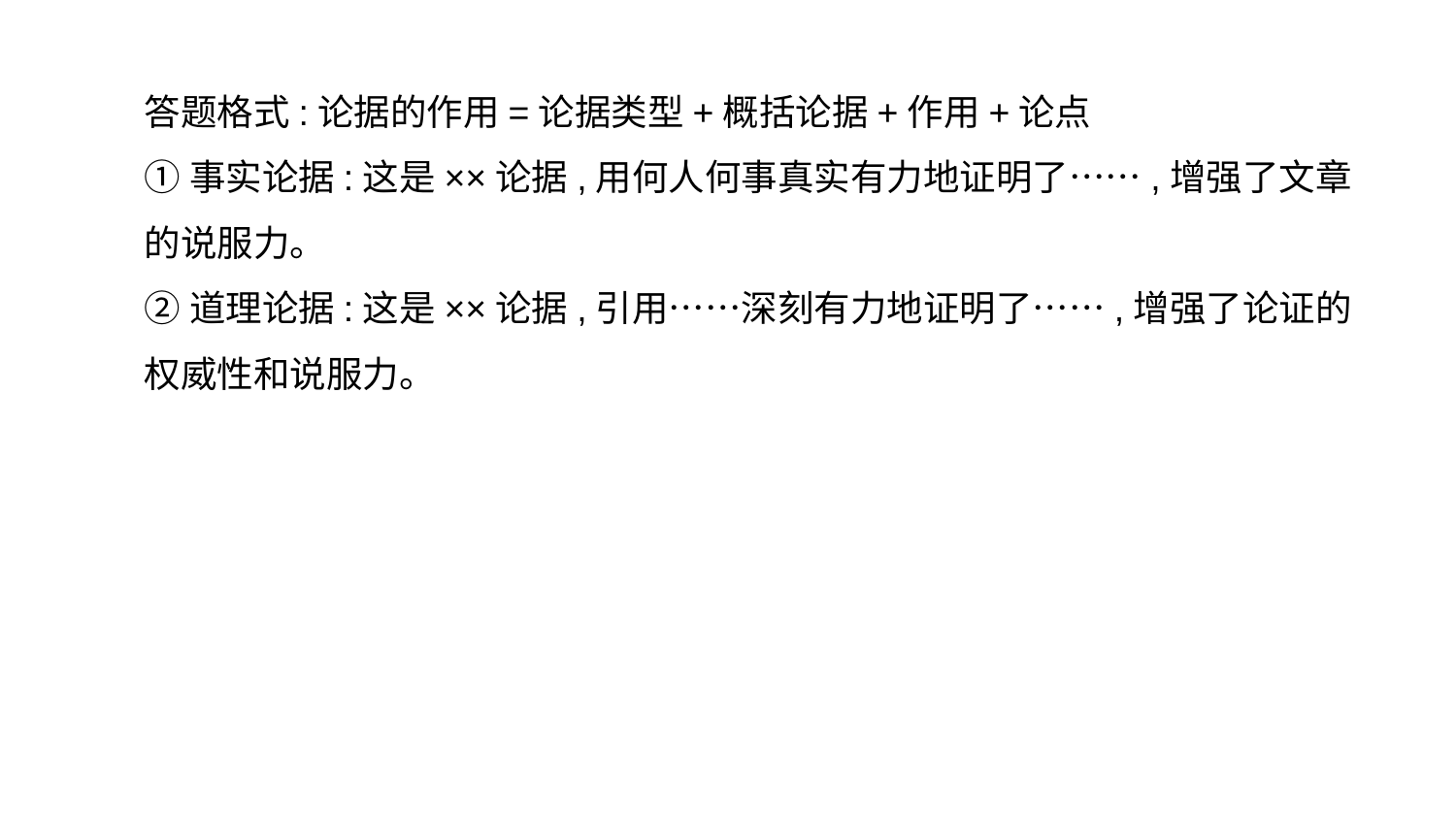

答题格式:论据的作用=论据类型+概括论据+作用+论点
①事实论据:这是××论据,用何人何事真实有力地证明了……,增强了文章的说服力。
②道理论据:这是××论据,引用……深刻有力地证明了……,增强了论证的权威性和说服力。